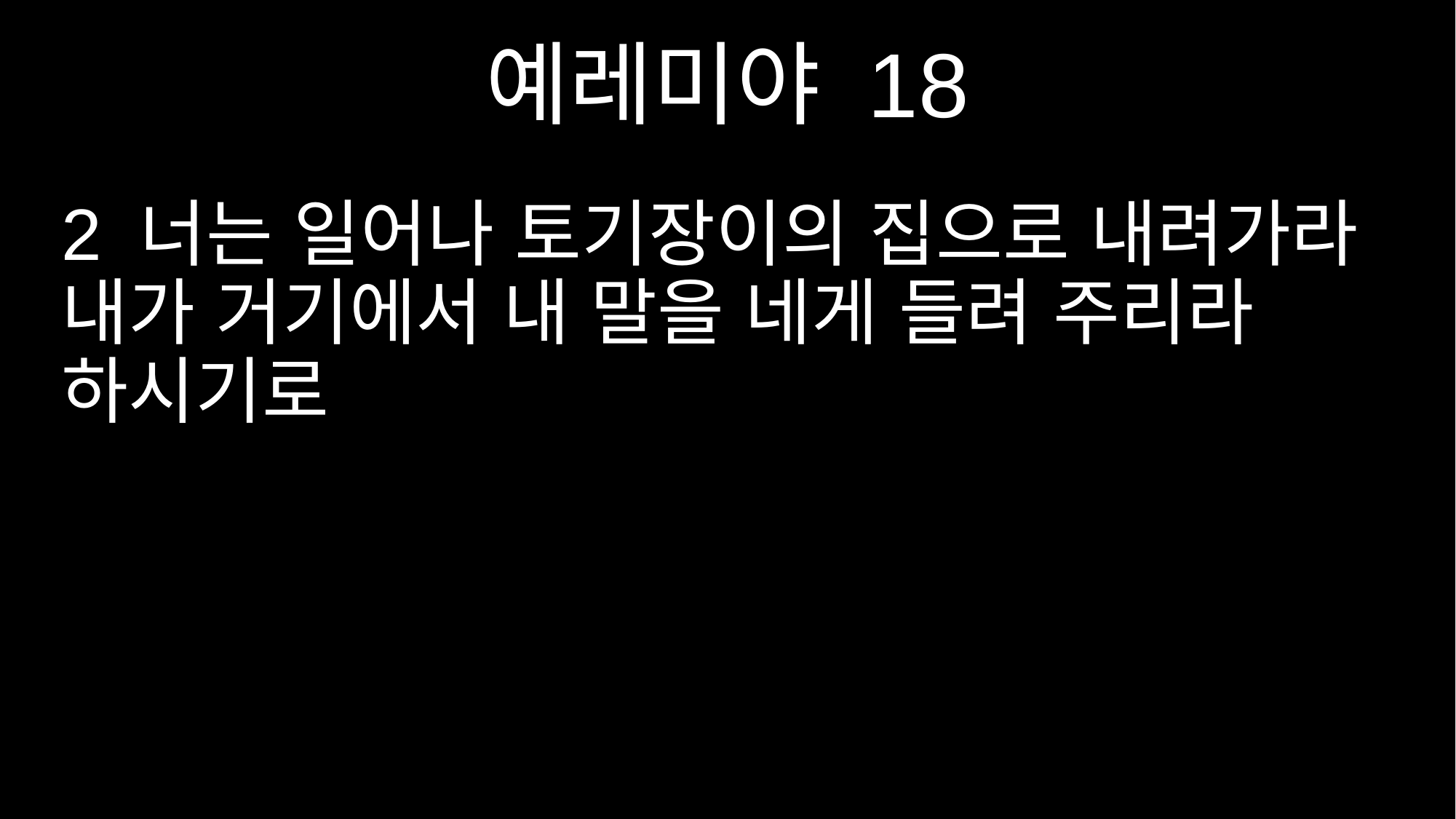

예레미야 18
2 너는 일어나 토기장이의 집으로 내려가라 내가 거기에서 내 말을 네게 들려 주리라 하시기로